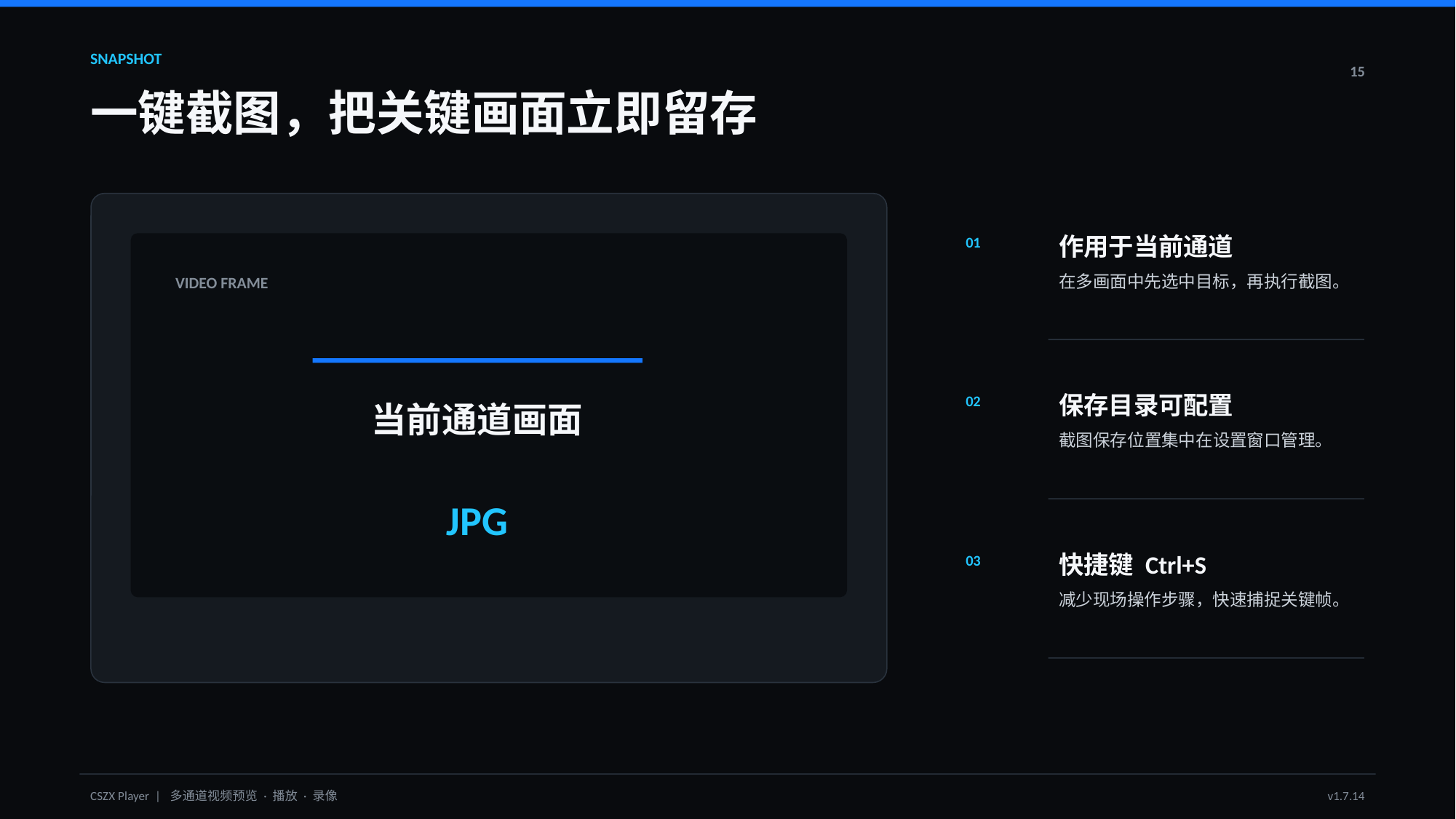

SNAPSHOT
15
一键截图，把关键画面立即留存

作用于当前通道
01

在多画面中先选中目标，再执行截图。
VIDEO FRAME

保存目录可配置
02
当前通道画面
截图保存位置集中在设置窗口管理。
JPG

快捷键 Ctrl+S
03
减少现场操作步骤，快速捕捉关键帧。

CSZX Player  |  多通道视频预览 · 播放 · 录像
v1.7.14